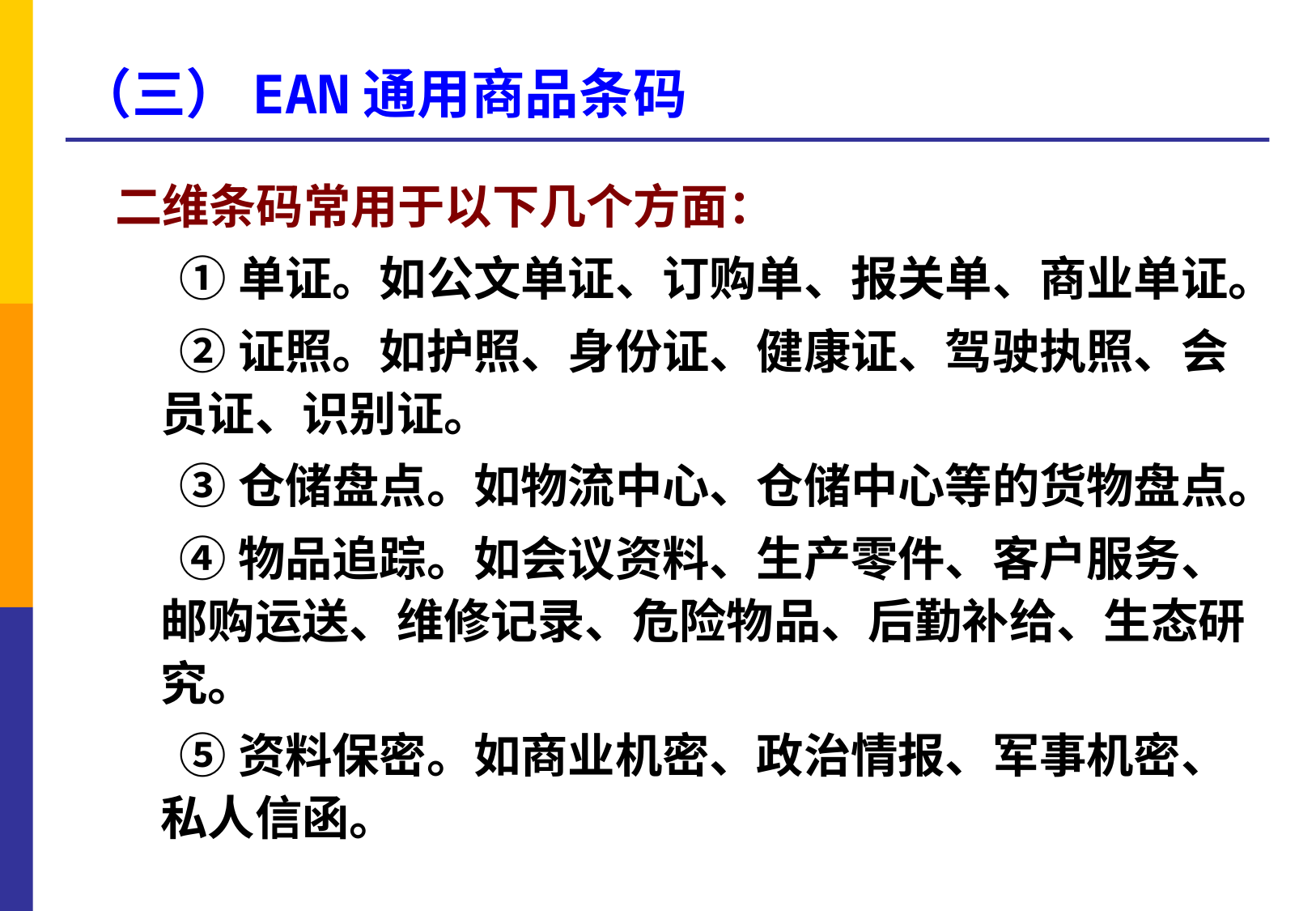

# （三）EAN通用商品条码
二维条码常用于以下几个方面：
      ①单证。如公文单证、订购单、报关单、商业单证。
      ②证照。如护照、身份证、健康证、驾驶执照、会员证、识别证。
      ③仓储盘点。如物流中心、仓储中心等的货物盘点。
      ④物品追踪。如会议资料、生产零件、客户服务、邮购运送、维修记录、危险物品、后勤补给、生态研究。
      ⑤资料保密。如商业机密、政治情报、军事机密、私人信函。